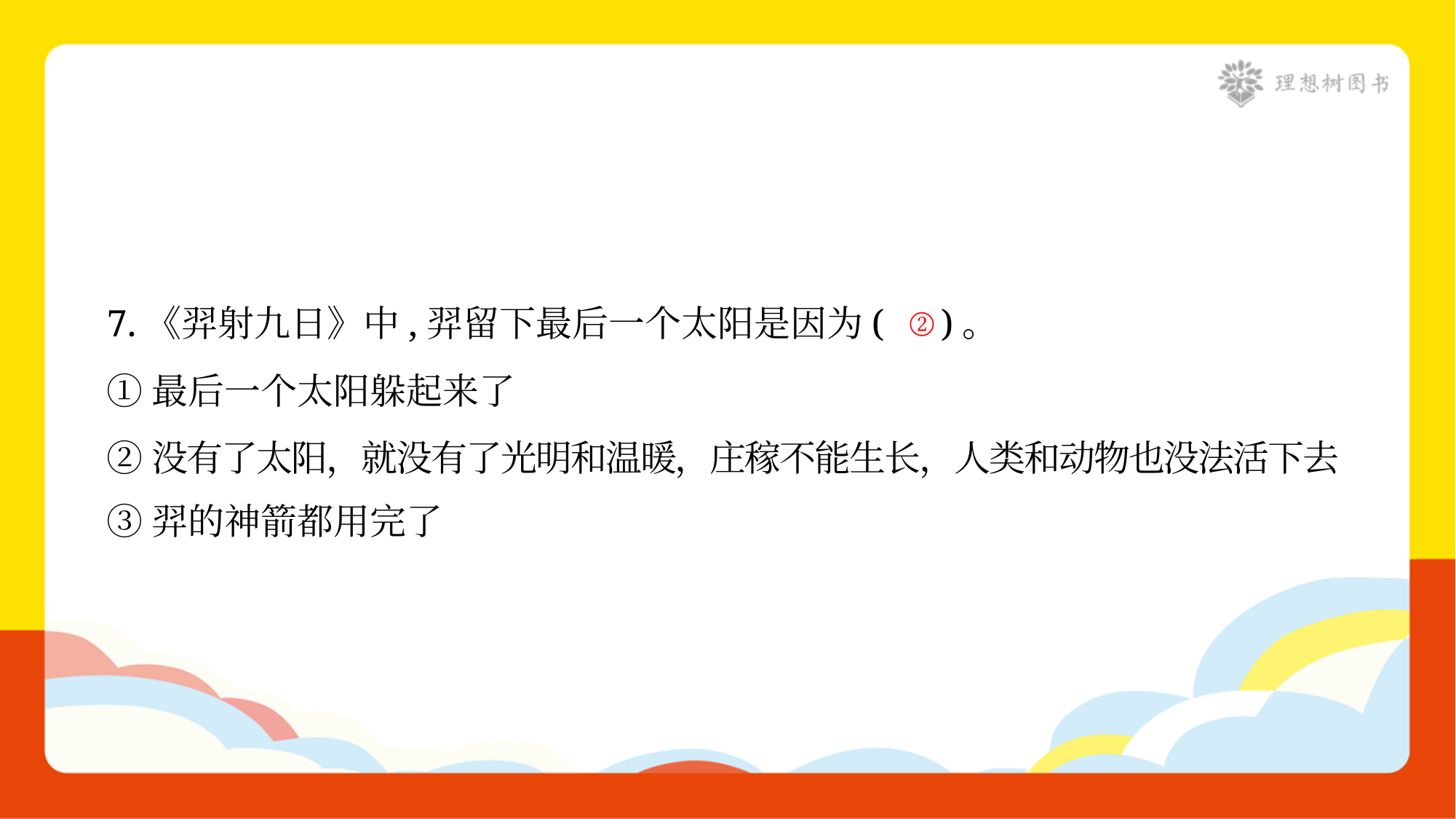

②
7.《羿射九日》中,羿留下最后一个太阳是因为(      )。
①最后一个太阳躲起来了
②没有了太阳，就没有了光明和温暖，庄稼不能生长，人类和动物也没法活下去
③羿的神箭都用完了